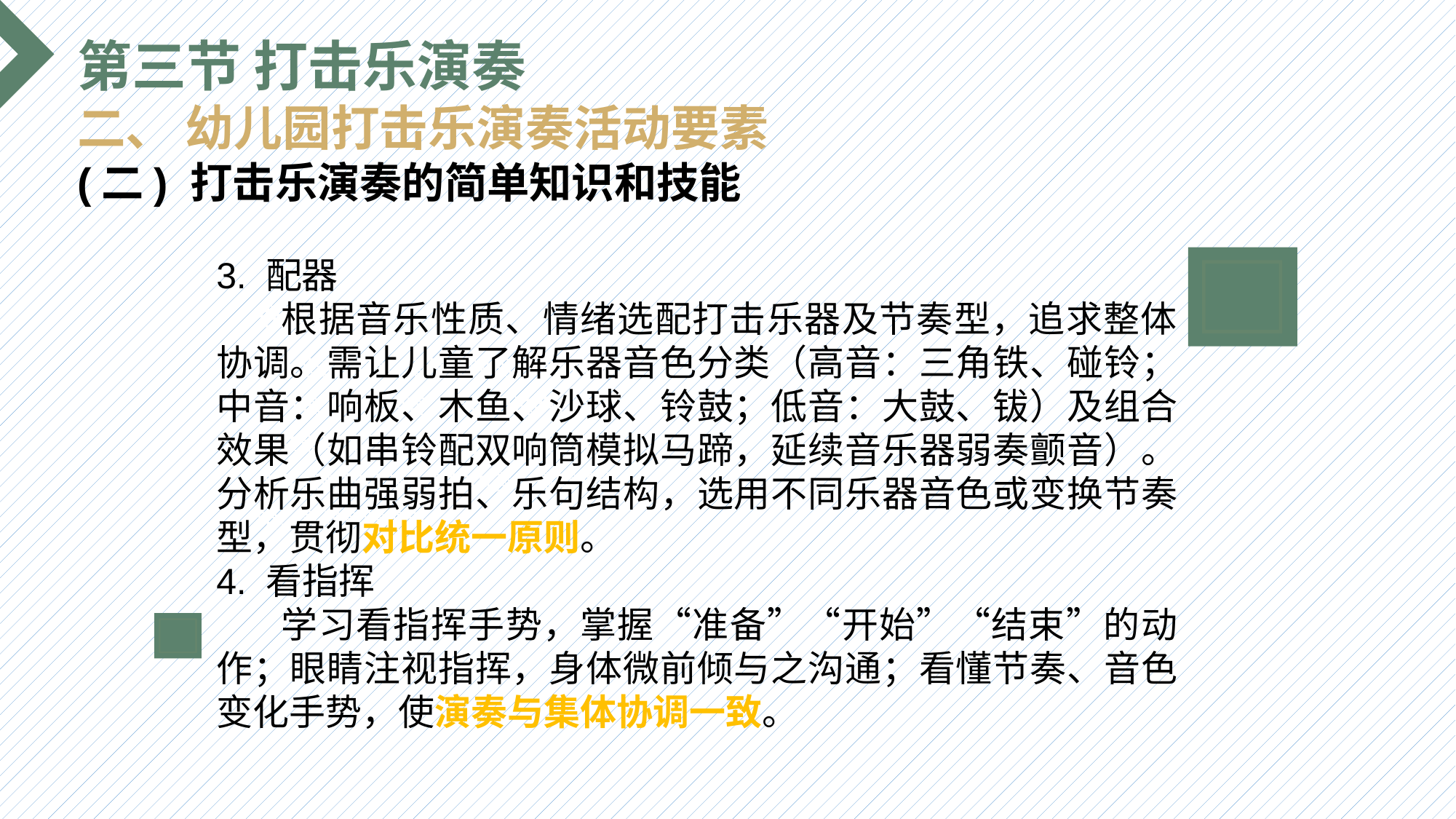

第三节 打击乐演奏
二、 幼儿园打击乐演奏活动要素
(二) 打击乐演奏的简单知识和技能

3. 配器
      根据音乐性质、情绪选配打击乐器及节奏型，追求整体协调。需让儿童了解乐器音色分类（高音：三角铁、碰铃；中音：响板、木鱼、沙球、铃鼓；低音：大鼓、钹）及组合效果（如串铃配双响筒模拟马蹄，延续音乐器弱奏颤音）。分析乐曲强弱拍、乐句结构，选用不同乐器音色或变换节奏型，贯彻对比统一原则。
4. 看指挥
      学习看指挥手势，掌握“准备”“开始”“结束”的动作；眼睛注视指挥，身体微前倾与之沟通；看懂节奏、音色变化手势，使演奏与集体协调一致。

选题背景
输入您的内容，请简要说明，言简意赅即可输入您的内容，请简要说明，言简意赅即可输入您的内容，请简要说明，言简意赅即可输入您的内容，请简要说明，言简意赅即可